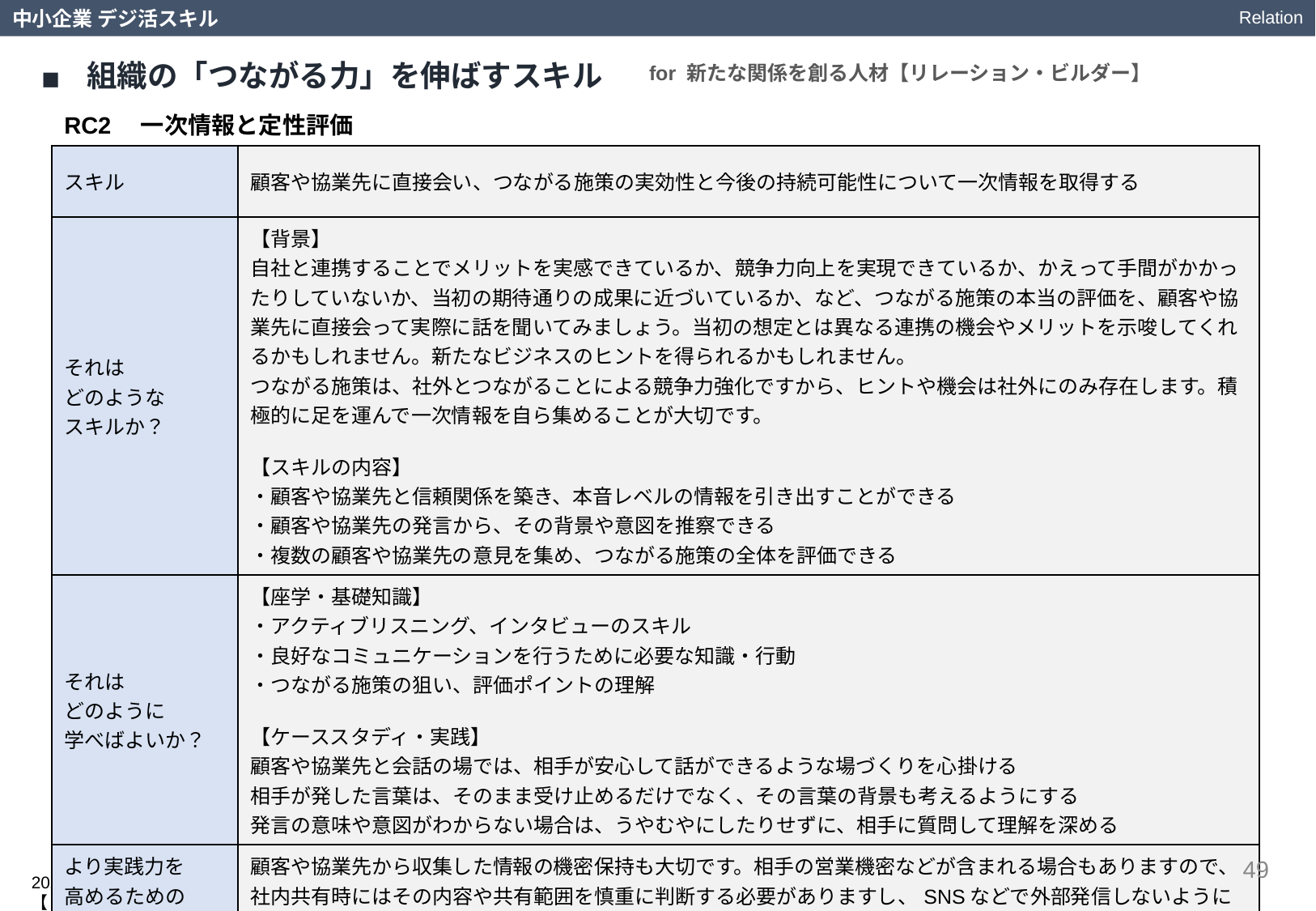

Relation
中小企業 デジ活スキル
組織の「つながる力」を伸ばすスキル
for 新たな関係を創る人材【リレーション・ビルダー】
RC2　一次情報と定性評価
| スキル | 顧客や協業先に直接会い、つながる施策の実効性と今後の持続可能性について一次情報を取得する |
| --- | --- |
| それは どのような スキルか？ | 【背景】 自社と連携することでメリットを実感できているか、競争力向上を実現できているか、かえって手間がかかったりしていないか、当初の期待通りの成果に近づいているか、など、つながる施策の本当の評価を、顧客や協業先に直接会って実際に話を聞いてみましょう。当初の想定とは異なる連携の機会やメリットを示唆してくれるかもしれません。新たなビジネスのヒントを得られるかもしれません。 つながる施策は、社外とつながることによる競争力強化ですから、ヒントや機会は社外にのみ存在します。積極的に足を運んで一次情報を自ら集めることが大切です。 【スキルの内容】 ・顧客や協業先と信頼関係を築き、本音レベルの情報を引き出すことができる ・顧客や協業先の発言から、その背景や意図を推察できる ・複数の顧客や協業先の意見を集め、つながる施策の全体を評価できる |
| それは どのように 学べばよいか？ | 【座学・基礎知識】 ・アクティブリスニング、インタビューのスキル ・良好なコミュニケーションを行うために必要な知識・行動 ・つながる施策の狙い、評価ポイントの理解 【ケーススタディ・実践】 顧客や協業先と会話の場では、相手が安心して話ができるような場づくりを心掛ける 相手が発した言葉は、そのまま受け止めるだけでなく、その言葉の背景も考えるようにする 発言の意味や意図がわからない場合は、うやむやにしたりせずに、相手に質問して理解を深める |
| より実践力を 高めるための 視点や考え方は？ | 顧客や協業先から収集した情報の機密保持も大切です。相手の営業機密などが含まれる場合もありますので、社内共有時にはその内容や共有範囲を慎重に判断する必要がありますし、SNSなどで外部発信しないようにします。相手によっては秘密保持契約（NDA）の締結を求められる場合もあります。法務部門や弁護士などの法律の専門家の支援を受けながら真摯に対応しましょう。 |
49